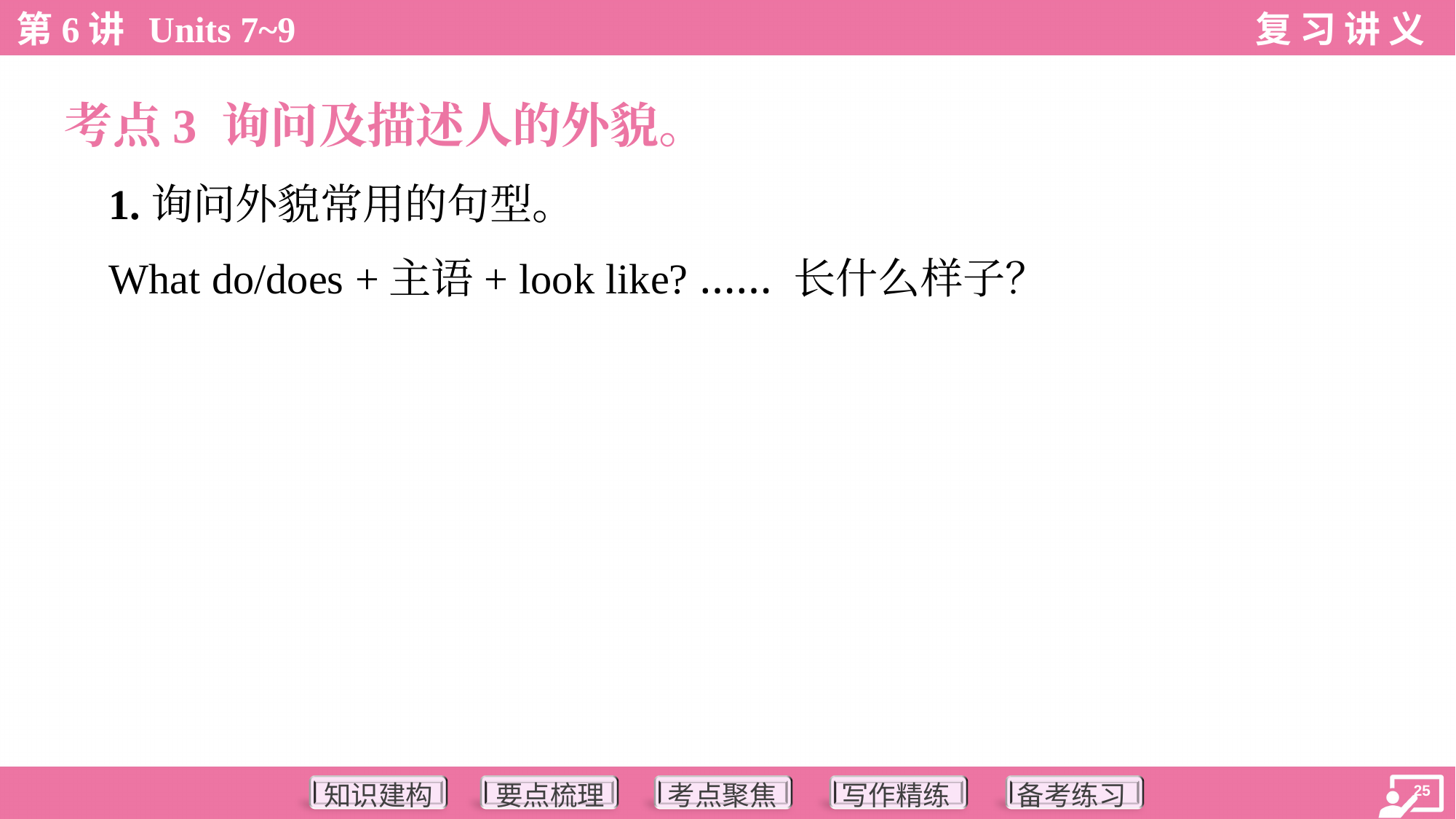

考点3 询问及描述人的外貌。
    1.询问外貌常用的句型。
    What do/does +主语+ look like? …… 长什么样子？